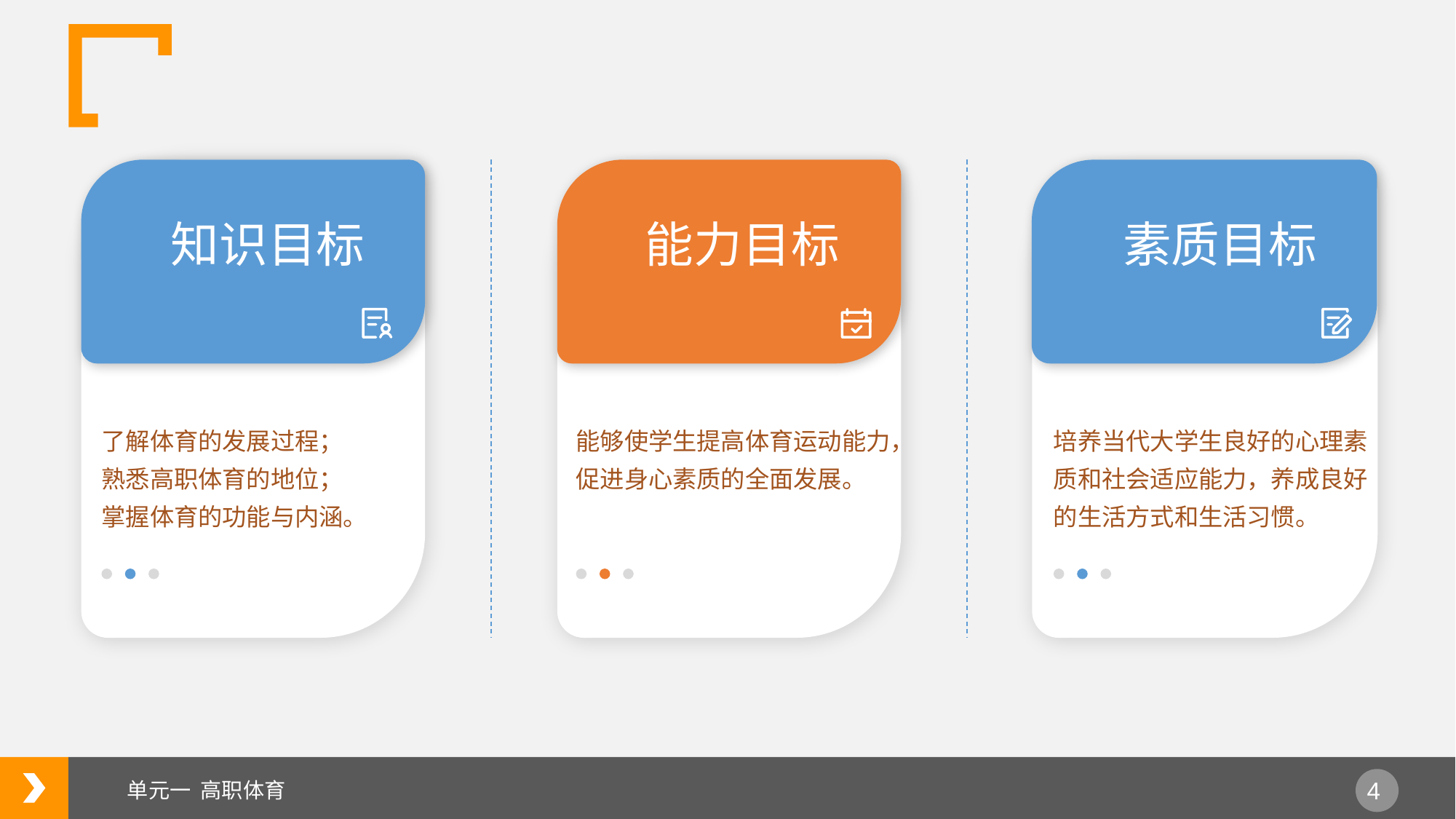

知识目标
能力目标
素质目标

了解体育的发展过程；
熟悉高职体育的地位；
掌握体育的功能与内涵。
能够使学生提高体育运动能力，促进身心素质的全面发展。
培养当代大学生良好的心理素质和社会适应能力，养成良好的生活方式和生活习惯。

单元一  高职体育